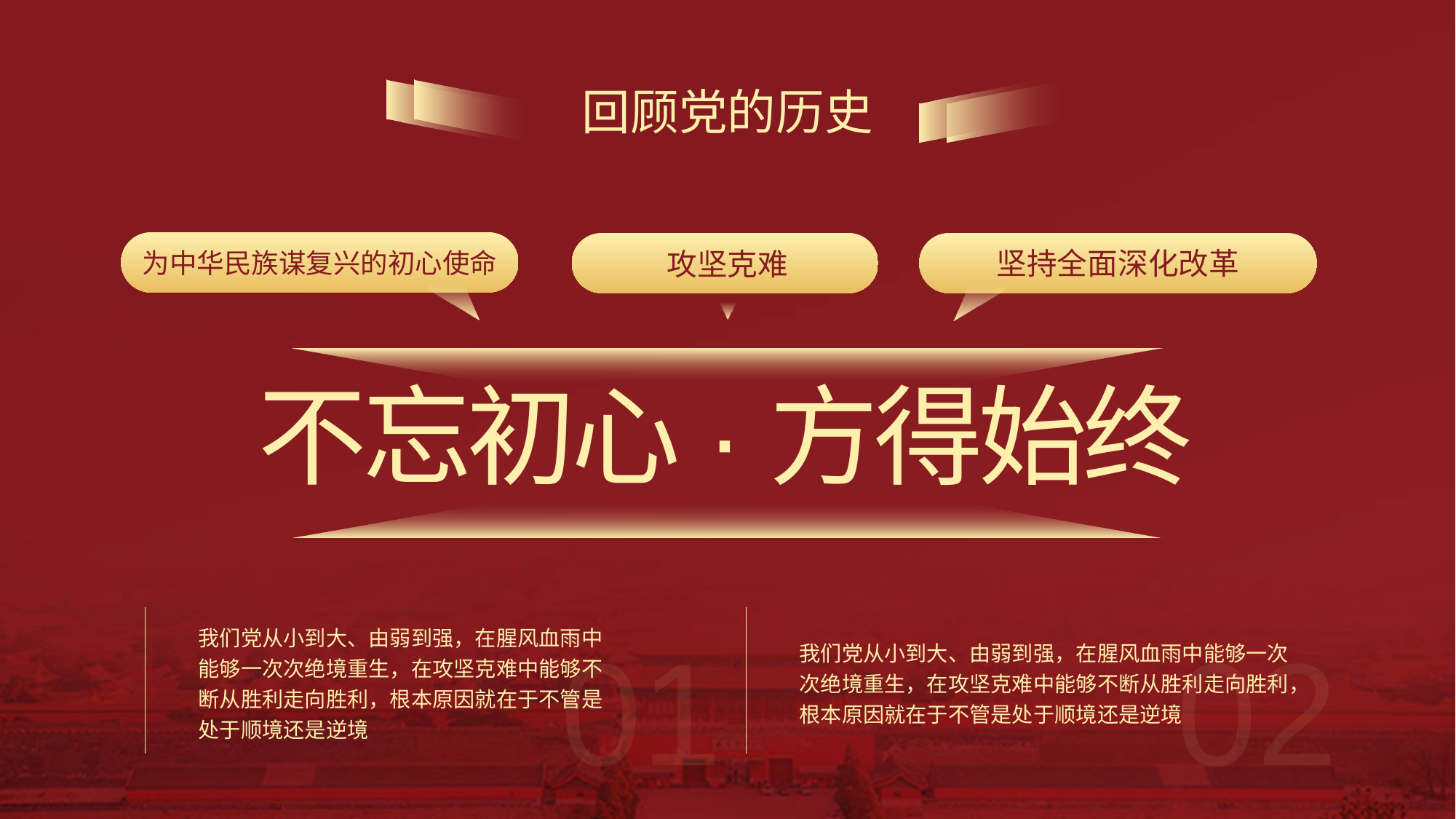

回顾党的历史

坚持全面深化改革
攻坚克难
为中华民族谋复兴的初心使命

不忘初心·方得始终

我们党从小到大、由弱到强，在腥风血雨中能够一次次绝境重生，在攻坚克难中能够不断从胜利走向胜利，根本原因就在于不管是处于顺境还是逆境
01
02
我们党从小到大、由弱到强，在腥风血雨中能够一次次绝境重生，在攻坚克难中能够不断从胜利走向胜利，根本原因就在于不管是处于顺境还是逆境